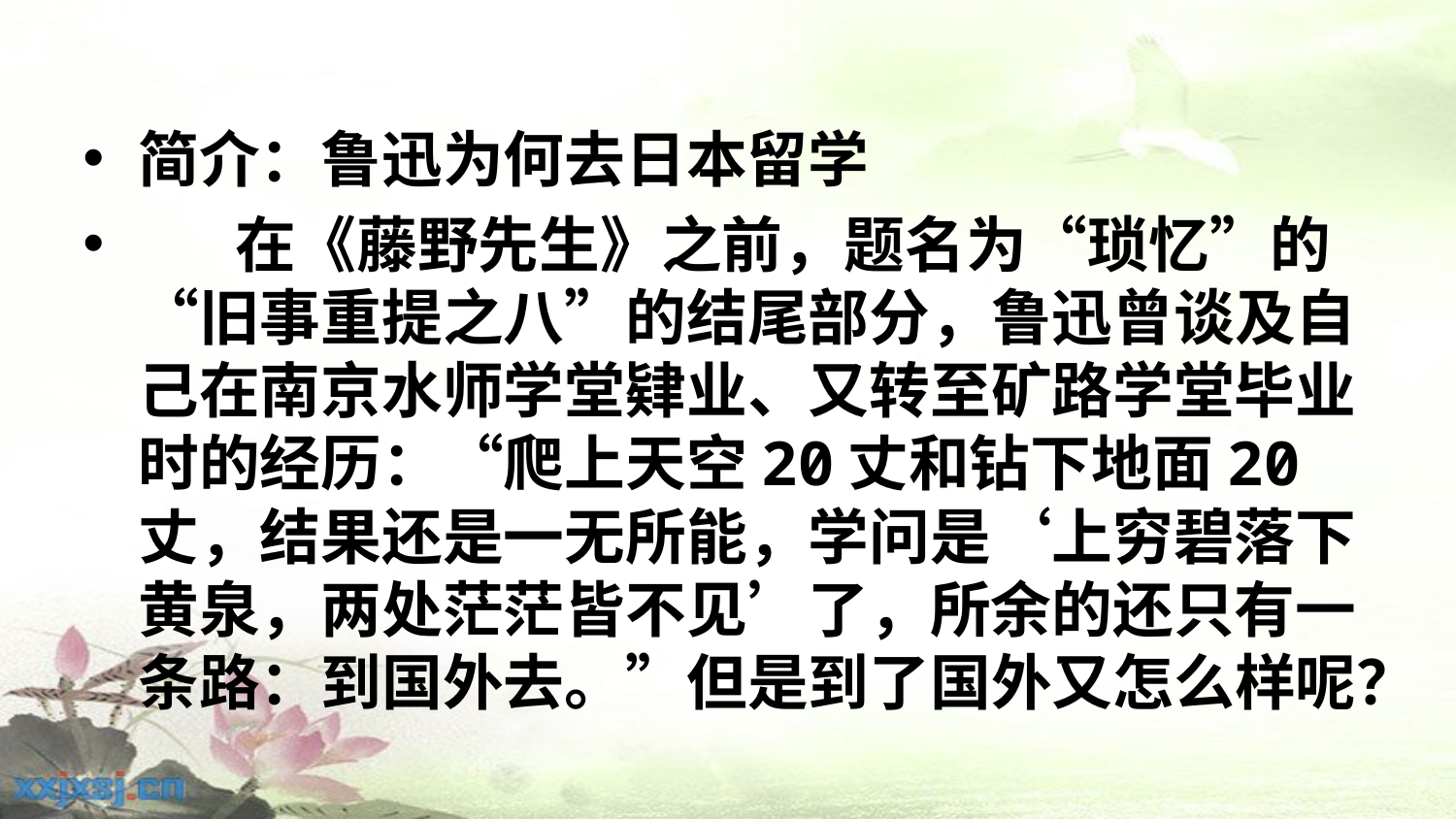

#
简介：鲁迅为何去日本留学
      在《藤野先生》之前，题名为“琐忆”的“旧事重提之八”的结尾部分，鲁迅曾谈及自己在南京水师学堂肄业、又转至矿路学堂毕业时的经历：“爬上天空20丈和钻下地面20丈，结果还是一无所能，学问是‘上穷碧落下黄泉，两处茫茫皆不见’了，所余的还只有一条路：到国外去。”但是到了国外又怎么样呢？